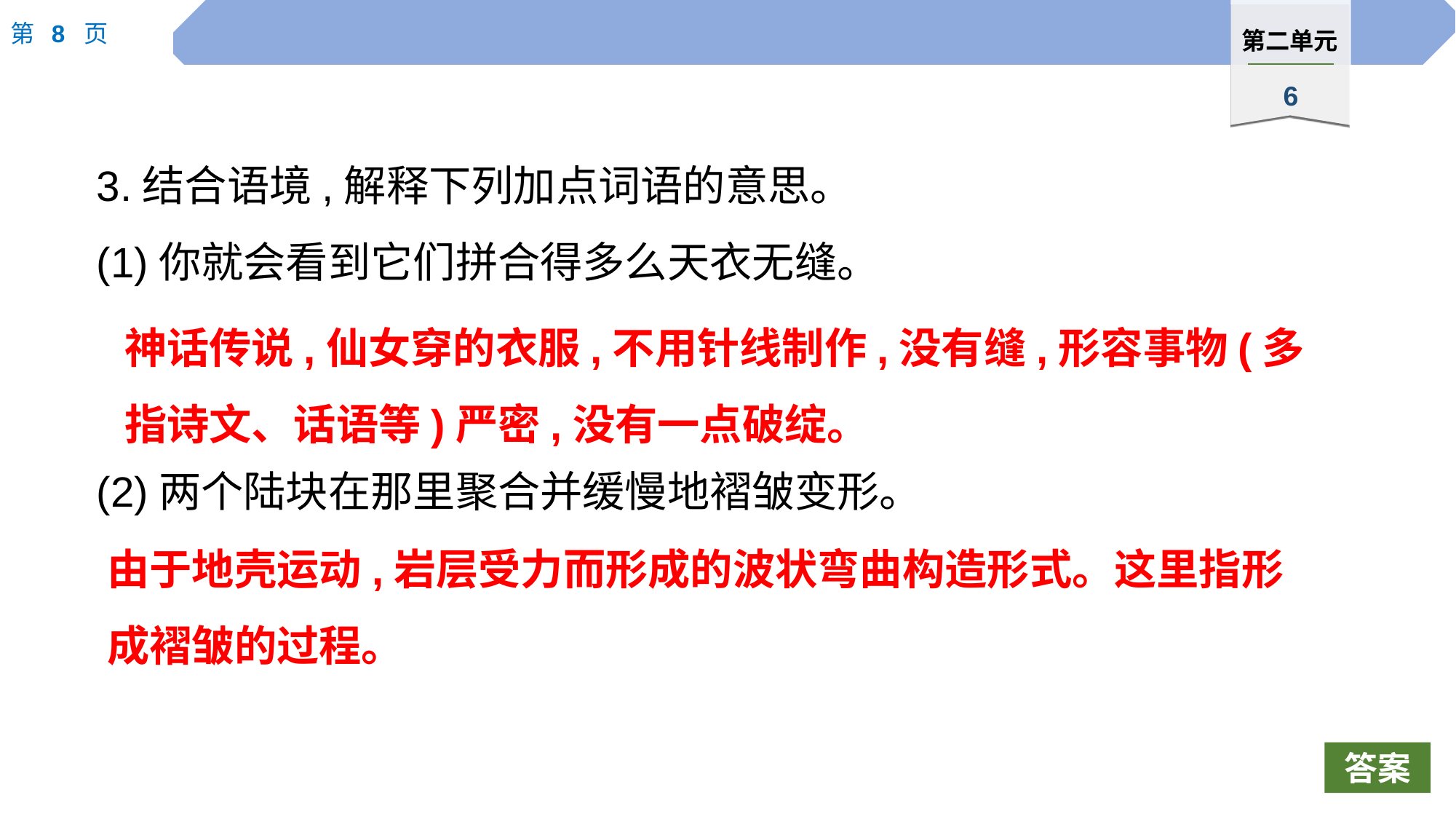

3.结合语境,解释下列加点词语的意思。
(1)你就会看到它们拼合得多么天衣无缝。

(2)两个陆块在那里聚合并缓慢地褶皱变形。
神话传说,仙女穿的衣服,不用针线制作,没有缝,形容事物(多指诗文、话语等)严密,没有一点破绽。
由于地壳运动,岩层受力而形成的波状弯曲构造形式。这里指形成褶皱的过程。
答案